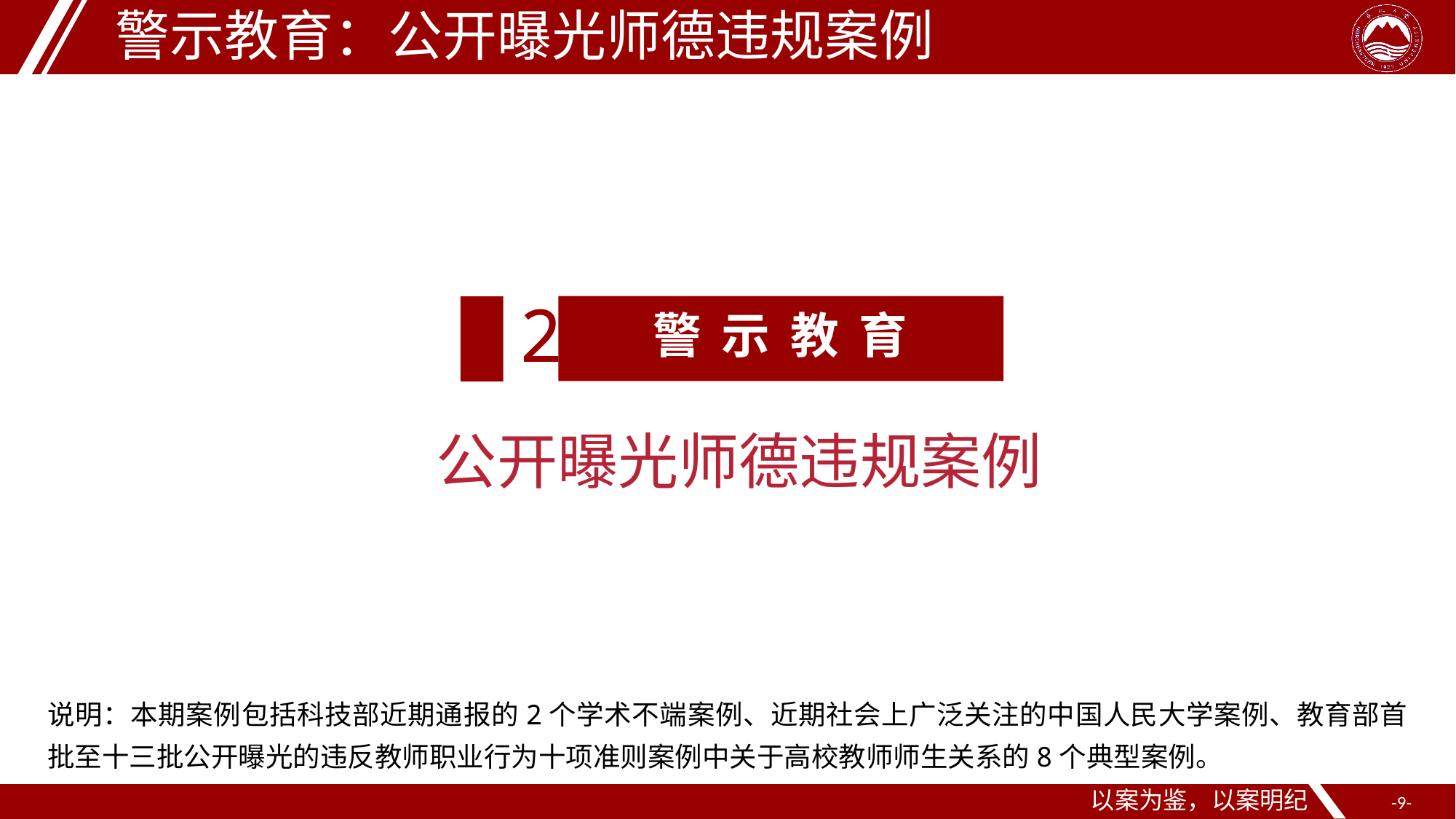

警示教育：公开曝光师德违规案例
2

警 示 教 育

公开曝光师德违规案例
说明：本期案例包括科技部近期通报的2个学术不端案例、近期社会上广泛关注的中国人民大学案例、教育部首批至十三批公开曝光的违反教师职业行为十项准则案例中关于高校教师师生关系的8个典型案例。
以案为鉴，以案明纪
-9-